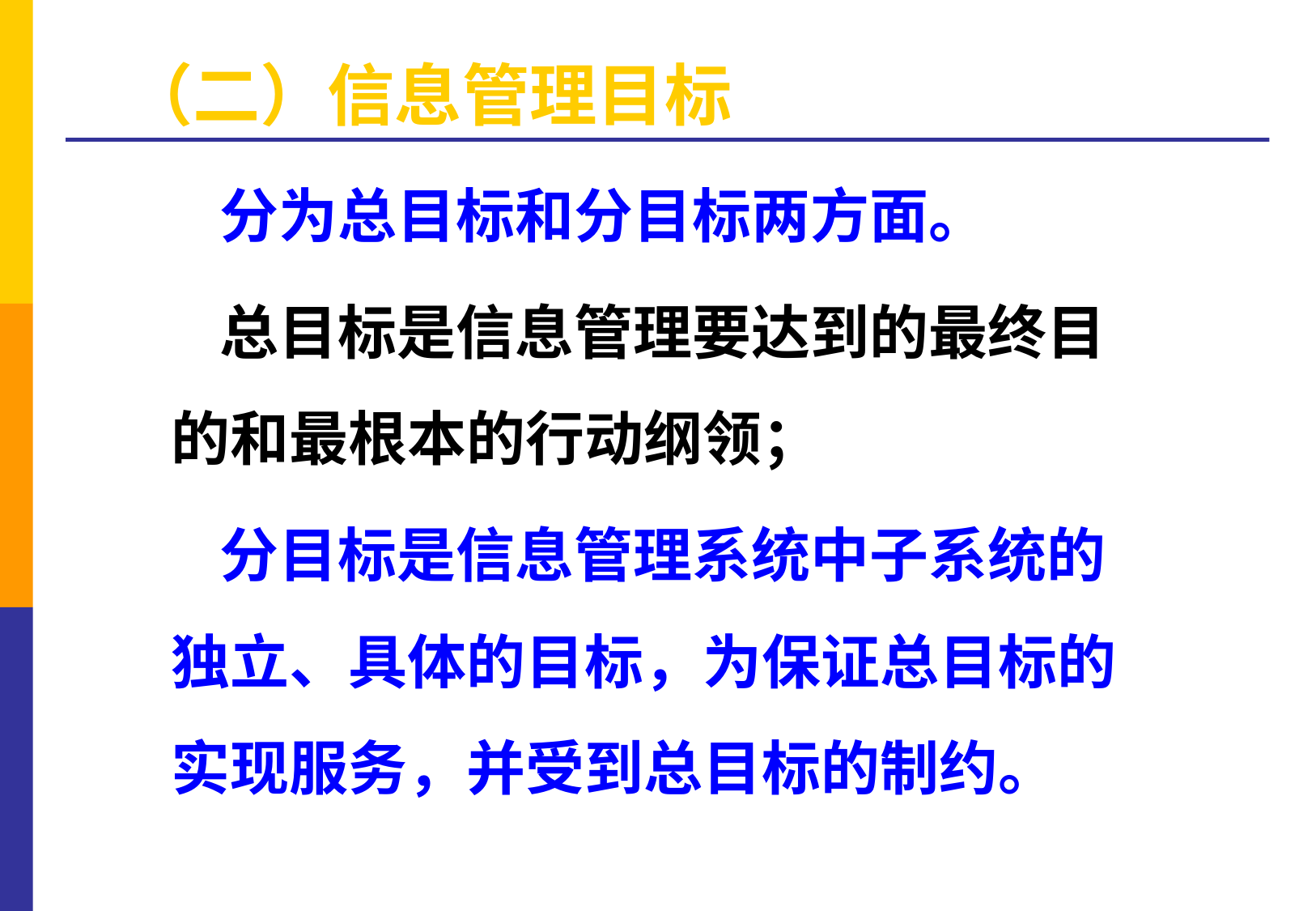

（二）信息管理目标
      分为总目标和分目标两方面。
      总目标是信息管理要达到的最终目的和最根本的行动纲领；
      分目标是信息管理系统中子系统的独立、具体的目标，为保证总目标的实现服务，并受到总目标的制约。